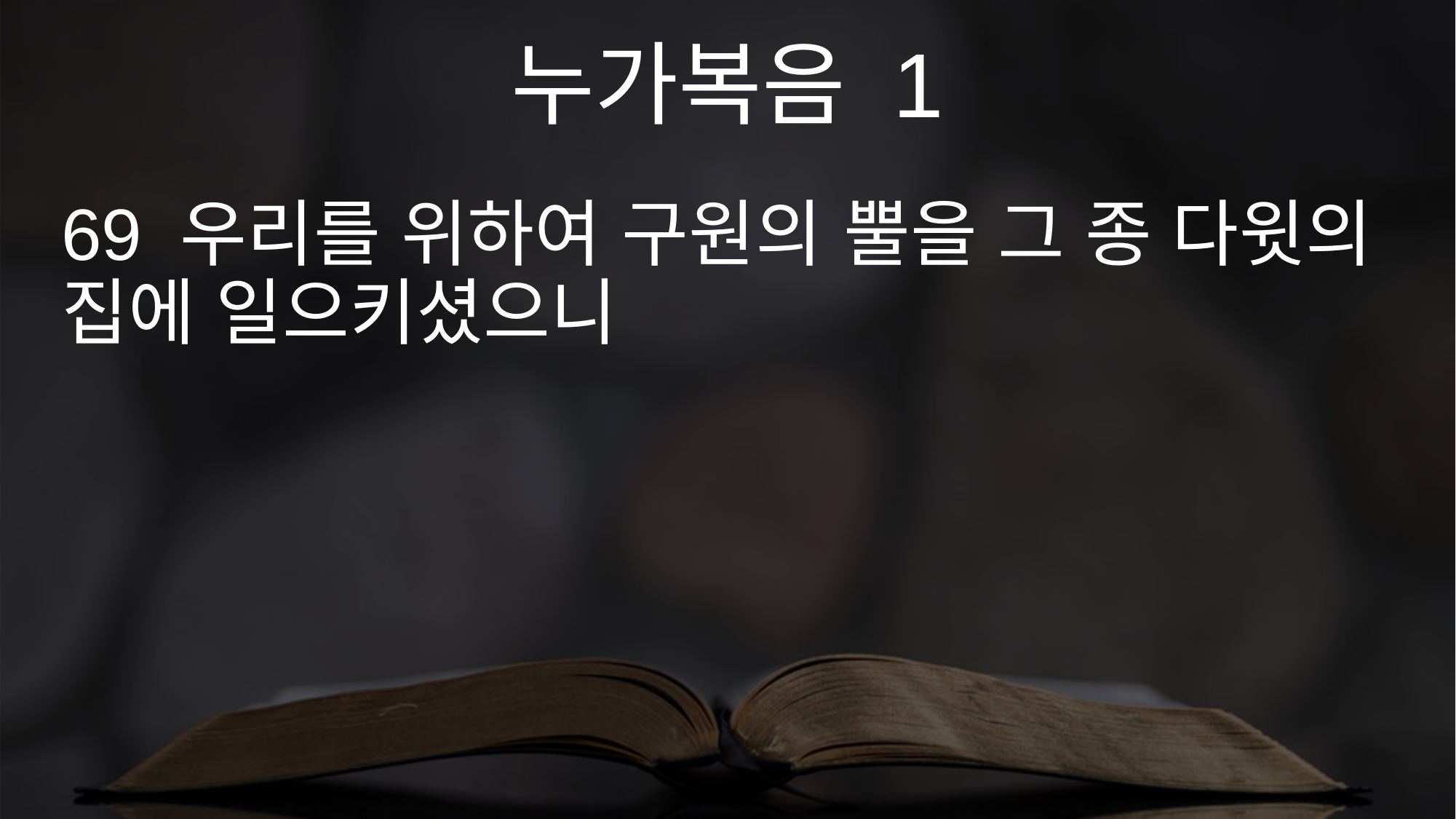

누가복음 1
69 우리를 위하여 구원의 뿔을 그 종 다윗의 집에 일으키셨으니